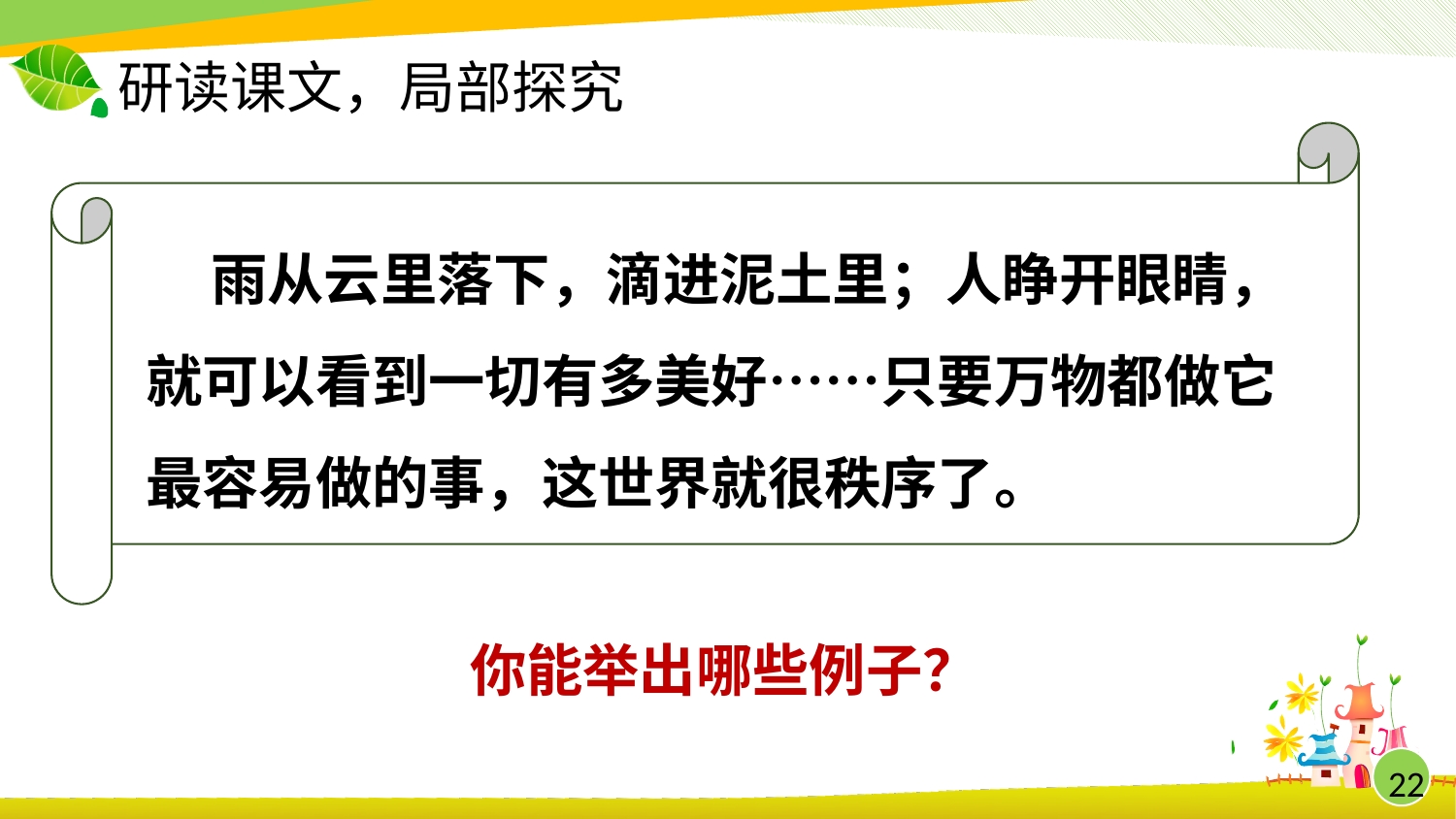

# 研读课文，局部探究

    雨从云里落下，滴进泥土里；人睁开眼睛，就可以看到一切有多美好……只要万物都做它最容易做的事，这世界就很秩序了。
你能举出哪些例子？